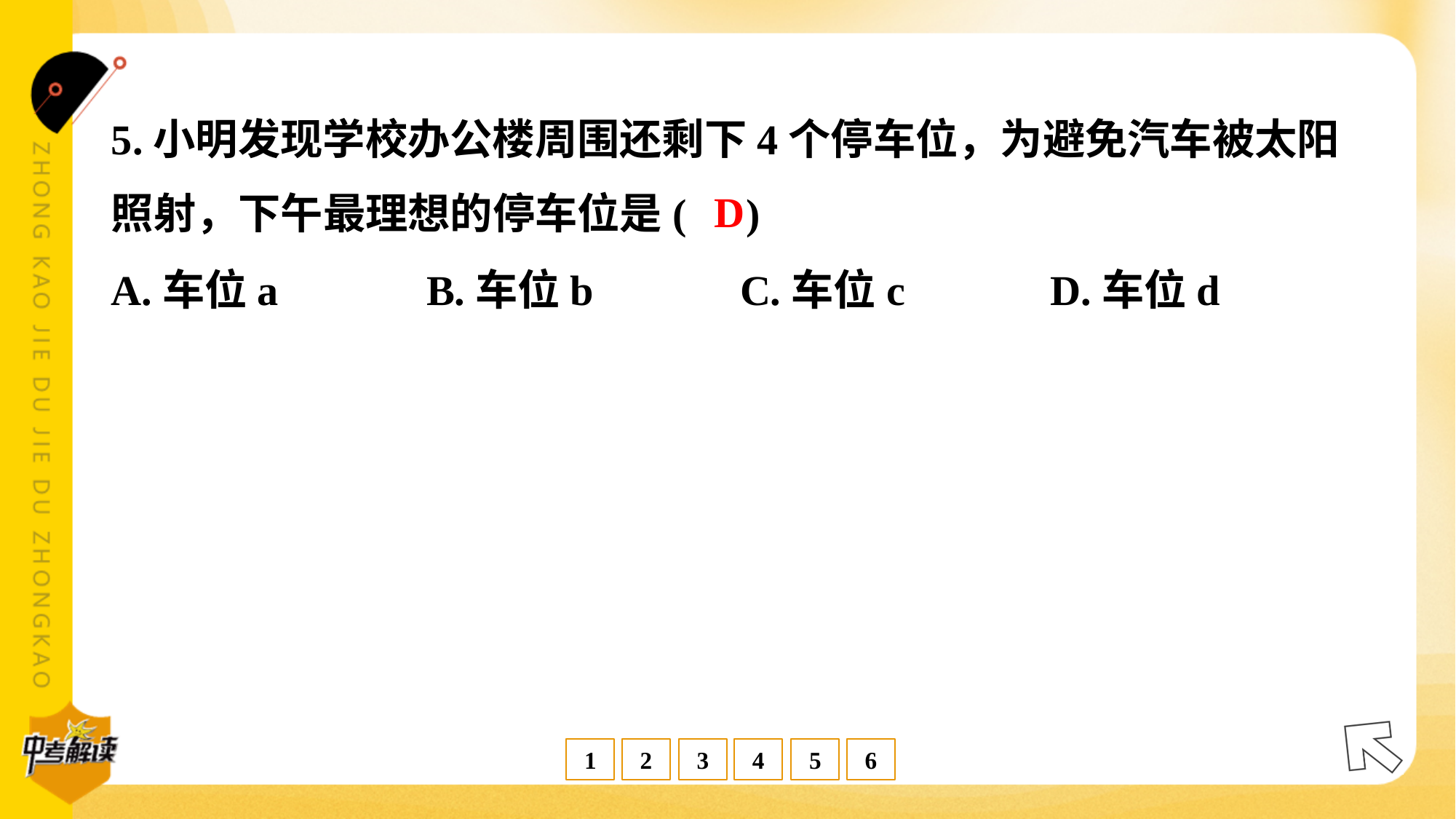

5.小明发现学校办公楼周围还剩下4个停车位，为避免汽车被太阳
照射，下午最理想的停车位是(     )
D
A.车位a	B.车位b	C.车位c	D.车位d